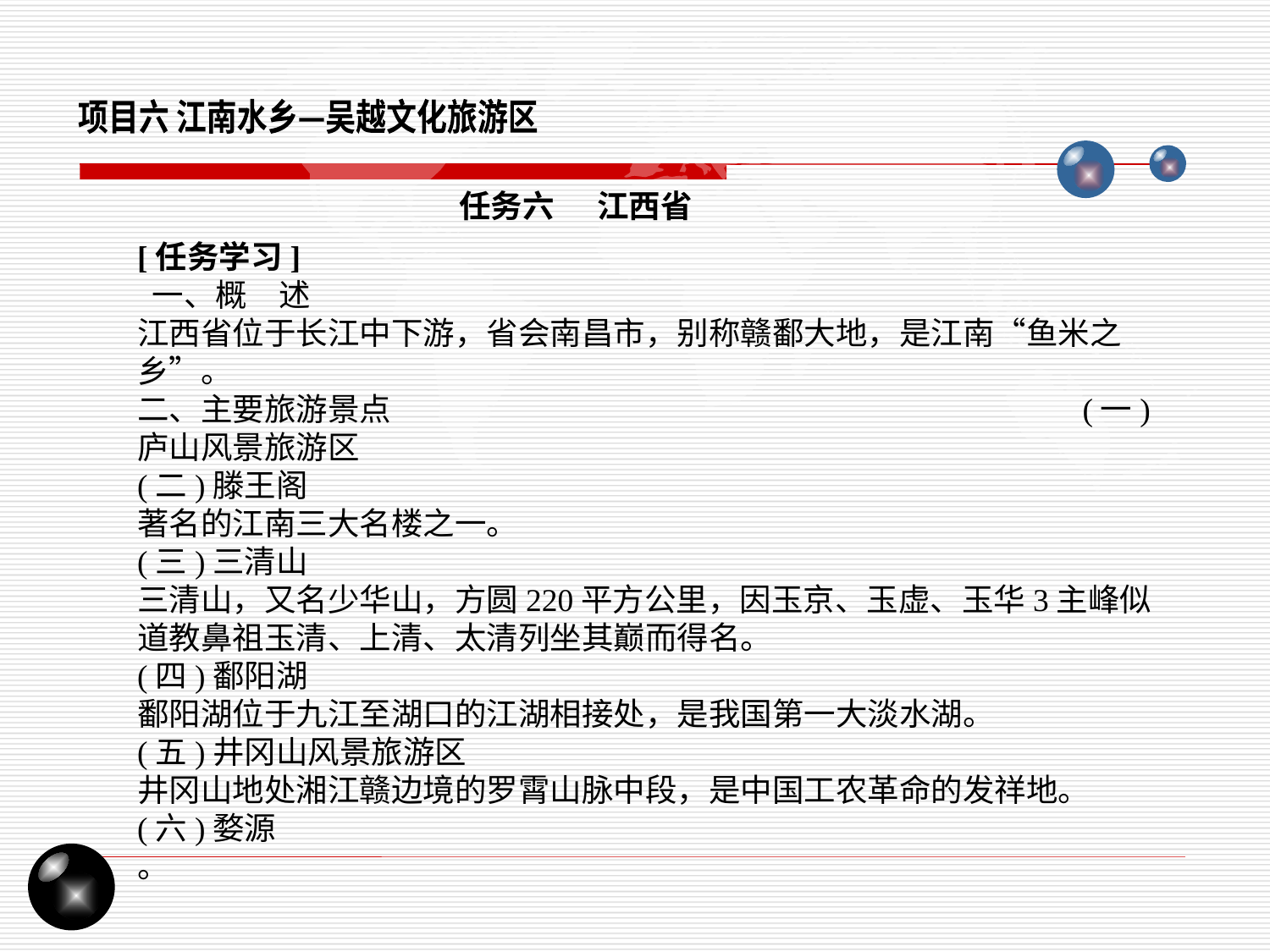

项目六 江南水乡—吴越文化旅游区
任务六      江西省
[任务学习]
 一、概　述
江西省位于长江中下游，省会南昌市，别称赣鄱大地，是江南“鱼米之乡”。
二、主要旅游景点                                                                                               (一)庐山风景旅游区
(二)滕王阁
著名的江南三大名楼之一。
(三)三清山
三清山，又名少华山，方圆220平方公里，因玉京、玉虚、玉华3主峰似道教鼻祖玉清、上清、太清列坐其巅而得名。
(四)鄱阳湖
鄱阳湖位于九江至湖口的江湖相接处，是我国第一大淡水湖。
(五)井冈山风景旅游区
井冈山地处湘江赣边境的罗霄山脉中段，是中国工农革命的发祥地。
(六)婺源
。